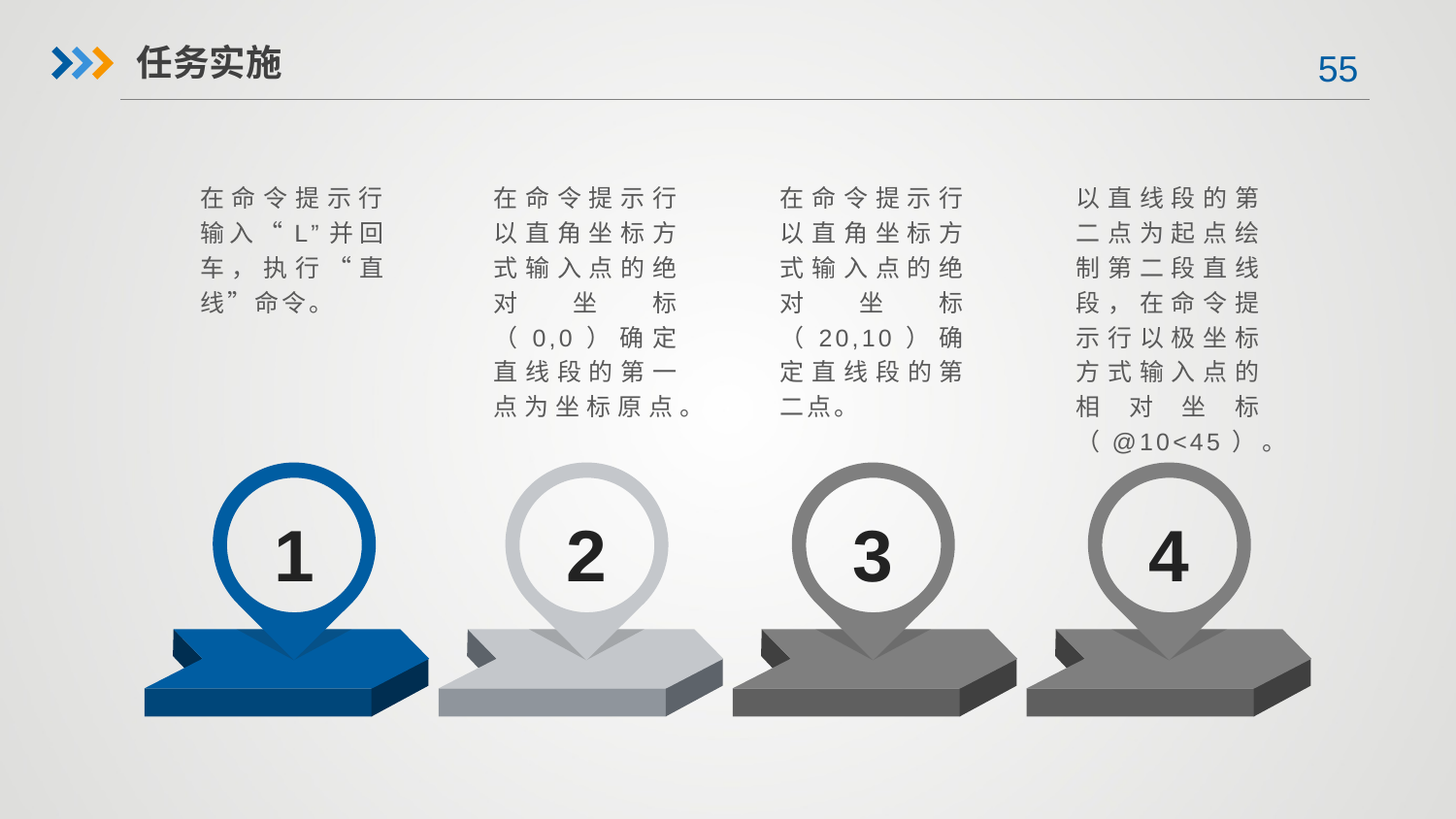

任务实施
在命令提示行输入“L”并回车，执行“直线”命令。
在命令提示行以直角坐标方式输入点的绝对坐标（0,0）确定直线段的第一点为坐标原点。
在命令提示行以直角坐标方式输入点的绝对坐标（20,10）确定直线段的第二点。
以直线段的第二点为起点绘制第二段直线段，在命令提示行以极坐标方式输入点的相对坐标（@10<45）。

1
2
3
4